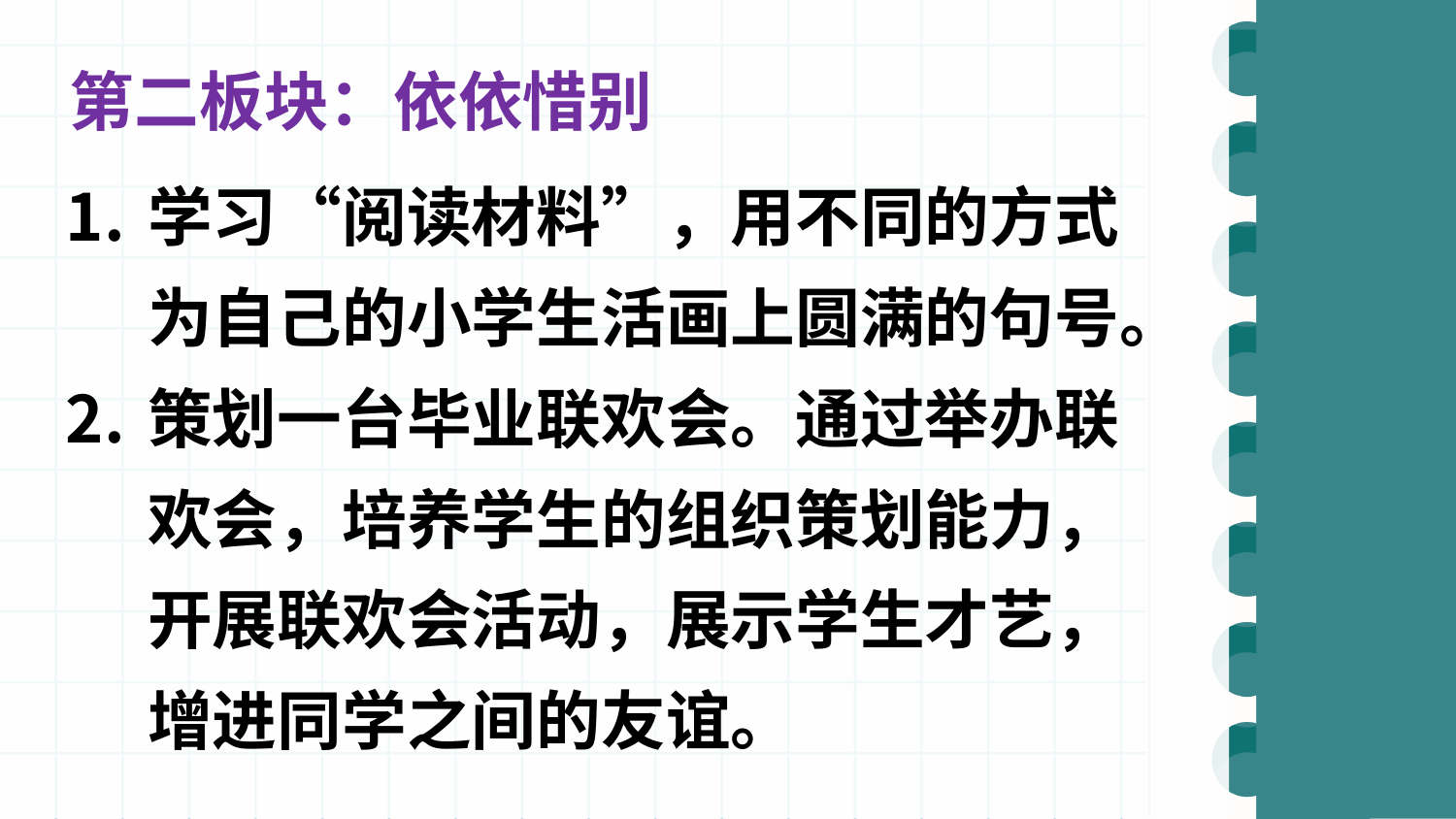

第二板块：依依惜别
学习“阅读材料”，用不同的方式为自己的小学生活画上圆满的句号。
策划一台毕业联欢会。通过举办联欢会，培养学生的组织策划能力，开展联欢会活动，展示学生才艺，增进同学之间的友谊。